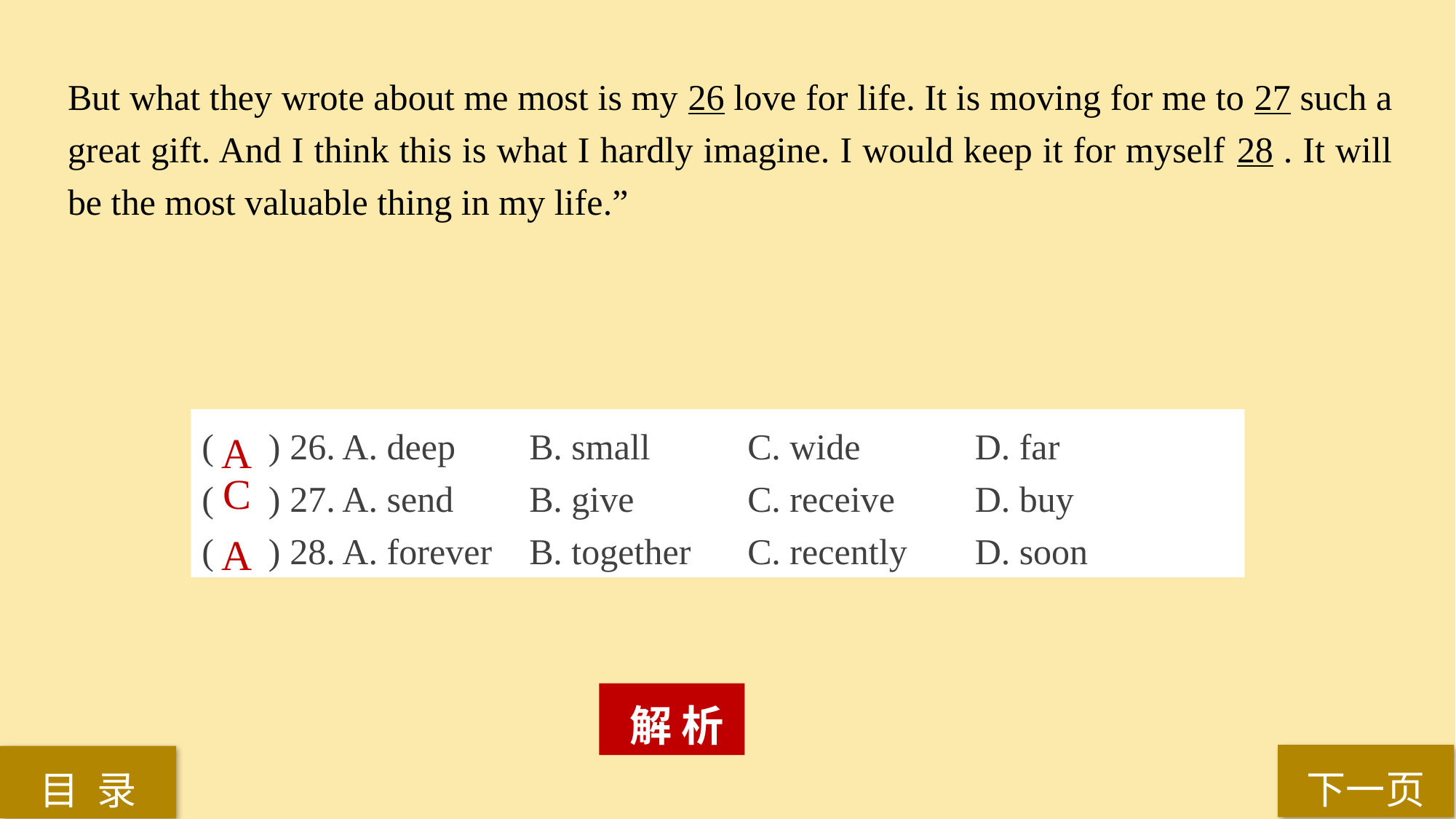

But what they wrote about me most is my 26 love for life. It is moving for me to 27 such a great gift. And I think this is what I hardly imagine. I would keep it for myself 28 . It will be the most valuable thing in my life.”
(      ) 26. A. deep 	B. small 	C. wide	 D. far
(      ) 27. A. send 	B. give 	C. receive 	 D. buy
(      ) 28. A. forever 	B. together 	C. recently 	 D. soon
A
C
A
 解 析